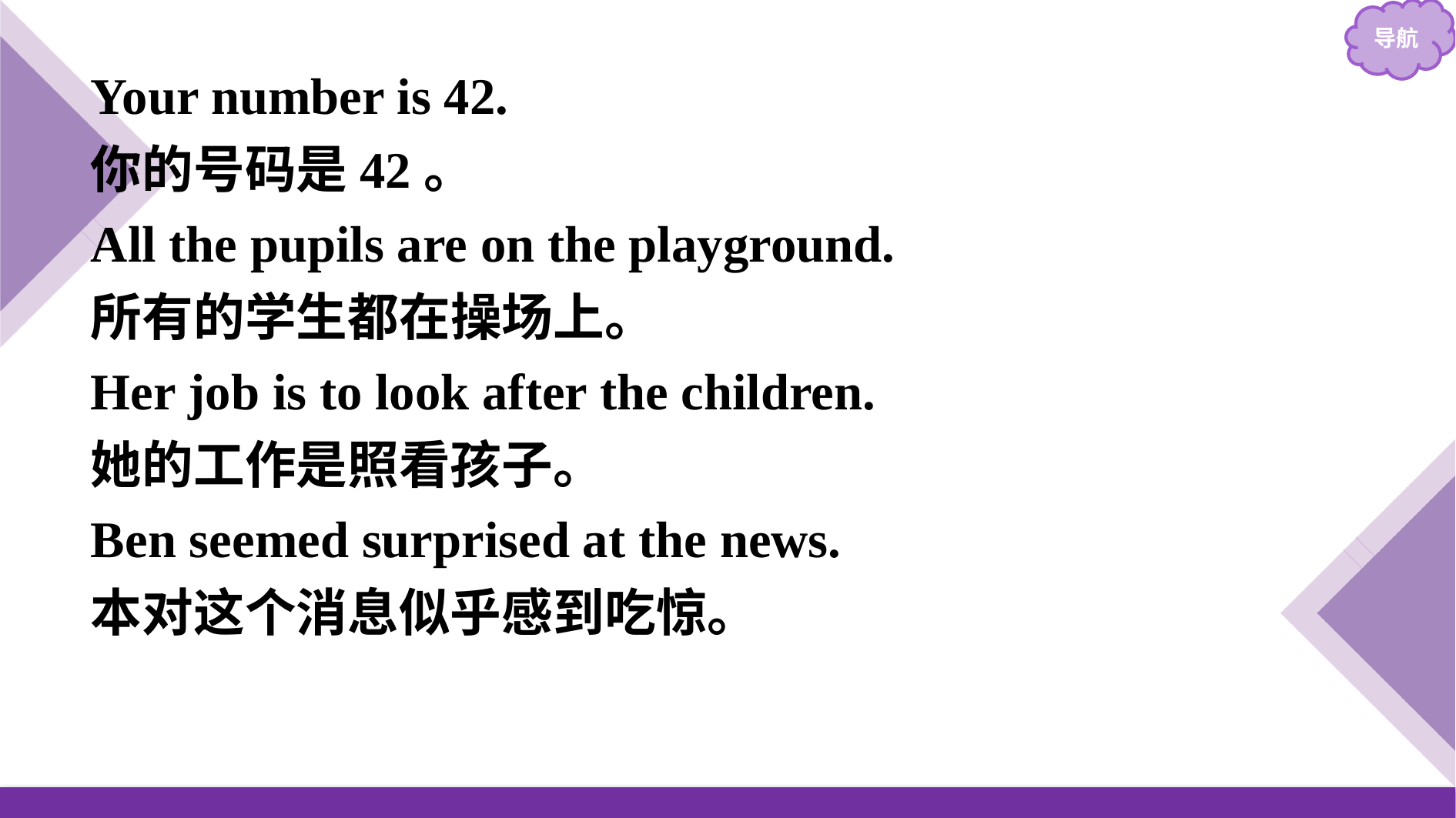

Your number is 42.
你的号码是42。
All the pupils are on the playground.
所有的学生都在操场上。
Her job is to look after the children.
她的工作是照看孩子。
Ben seemed surprised at the news.
本对这个消息似乎感到吃惊。